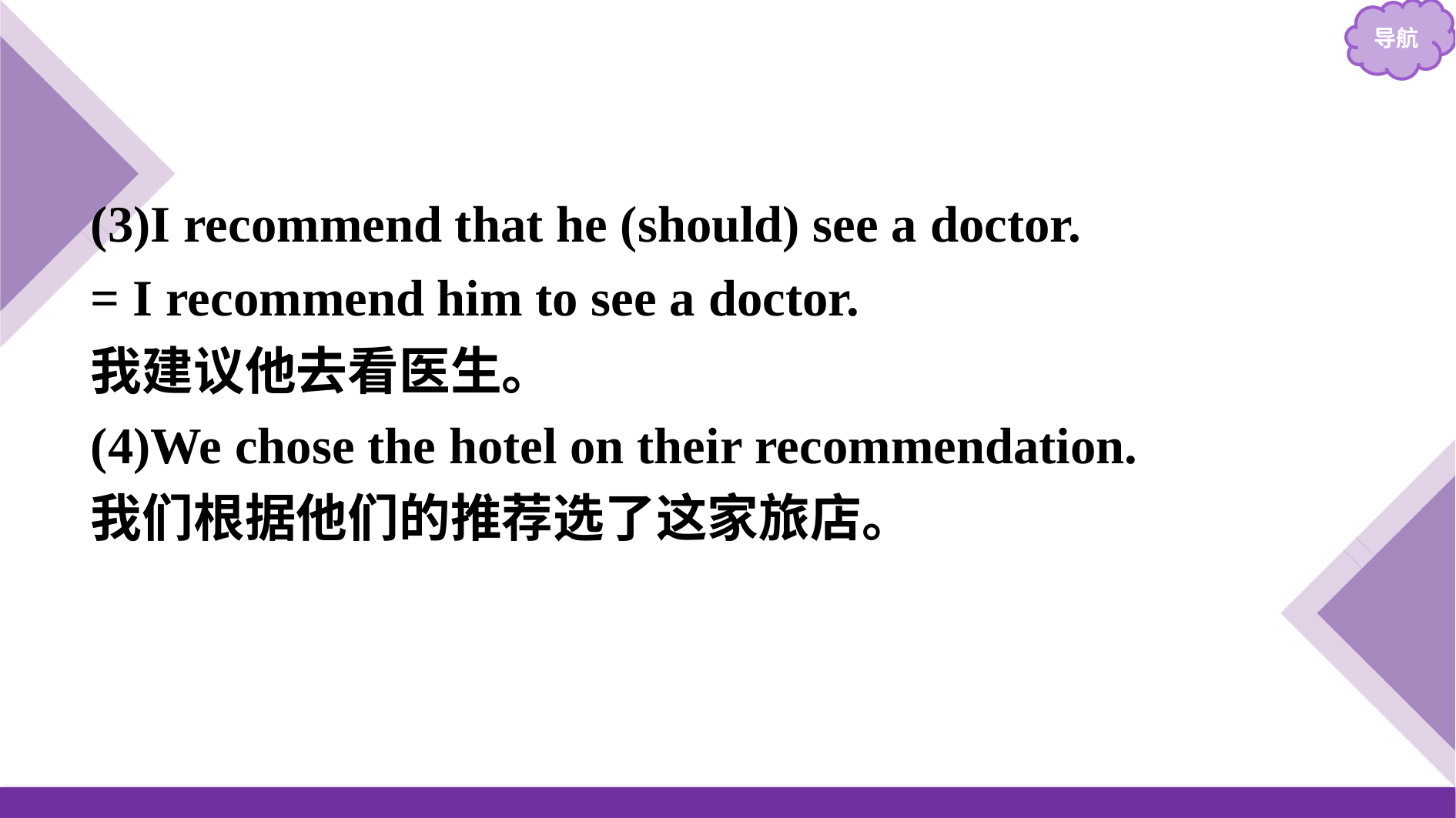

(3)I recommend that he (should) see a doctor.
= I recommend him to see a doctor.
我建议他去看医生。
(4)We chose the hotel on their recommendation.
我们根据他们的推荐选了这家旅店。